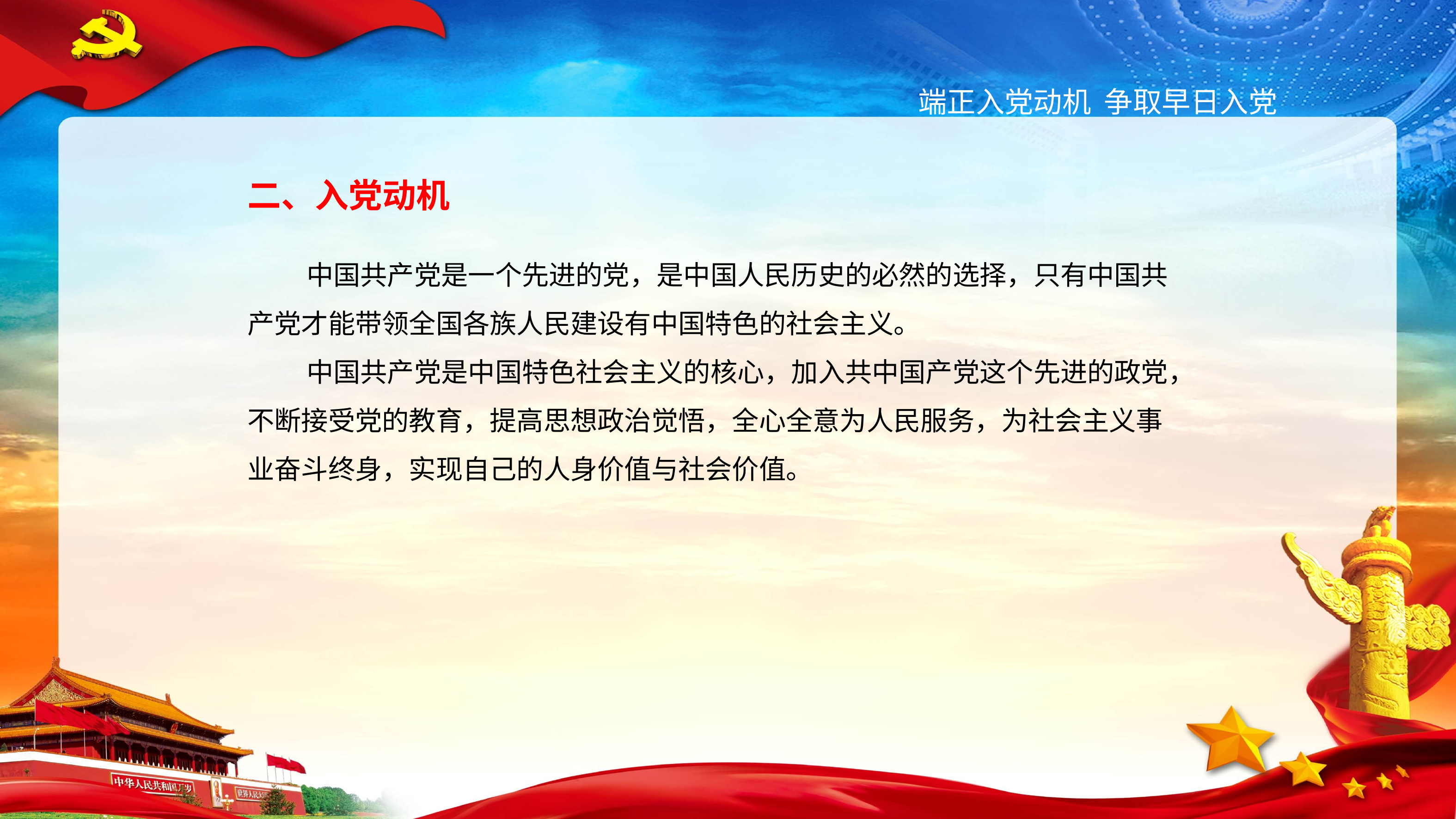

端正入党动机  争取早日入党
二、入党动机
   中国共产党是一个先进的党，是中国人民历史的必然的选择，只有中国共产党才能带领全国各族人民建设有中国特色的社会主义。
   中国共产党是中国特色社会主义的核心，加入共中国产党这个先进的政党，不断接受党的教育，提高思想政治觉悟，全心全意为人民服务，为社会主义事业奋斗终身，实现自己的人身价值与社会价值。